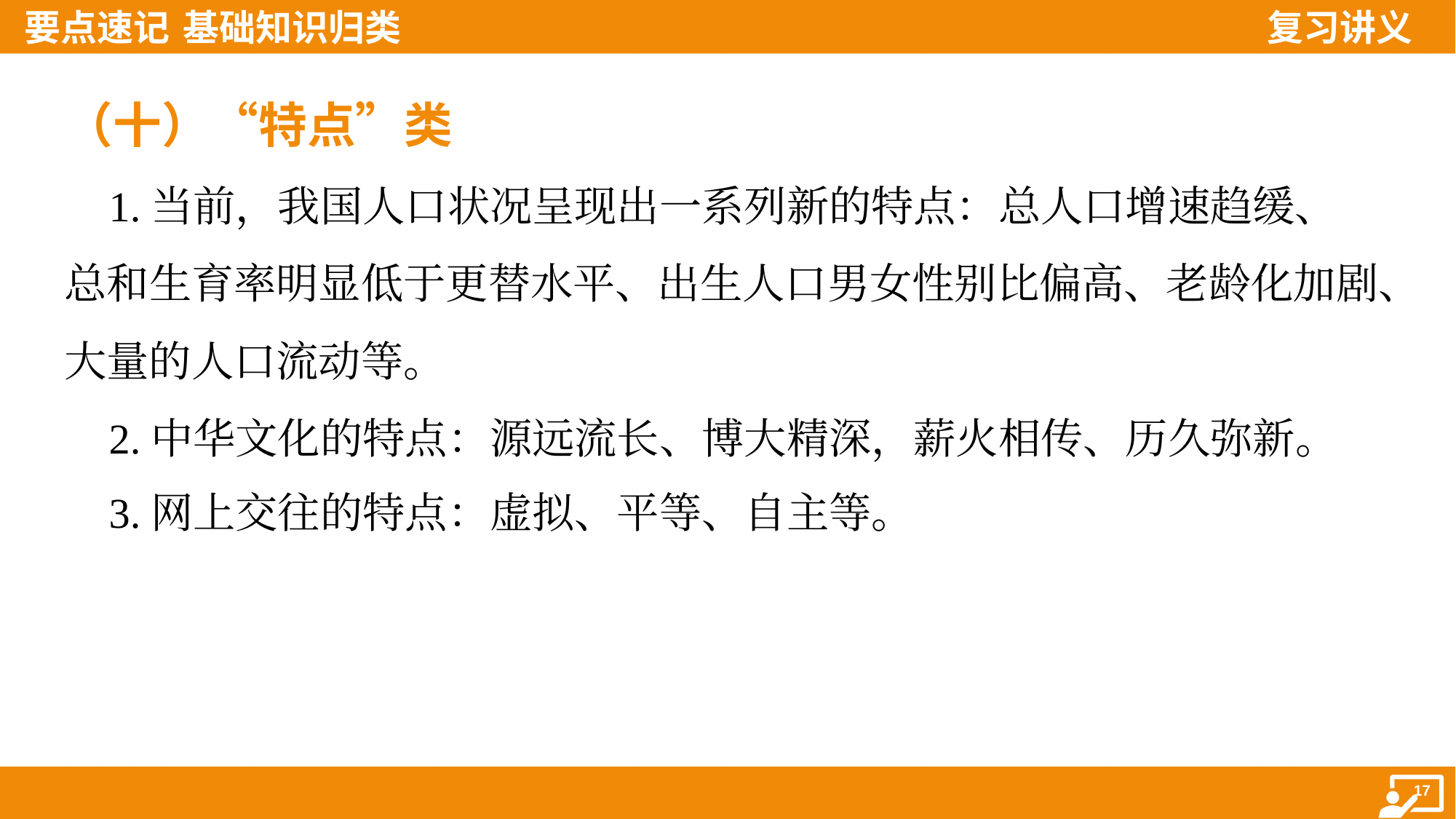

（十）“特点”类
    1.当前，我国人口状况呈现出一系列新的特点：总人口增速趋缓、
总和生育率明显低于更替水平、出生人口男女性别比偏高、老龄化加剧、
大量的人口流动等。
    2.中华文化的特点：源远流长、博大精深，薪火相传、历久弥新。
    3.网上交往的特点：虚拟、平等、自主等。